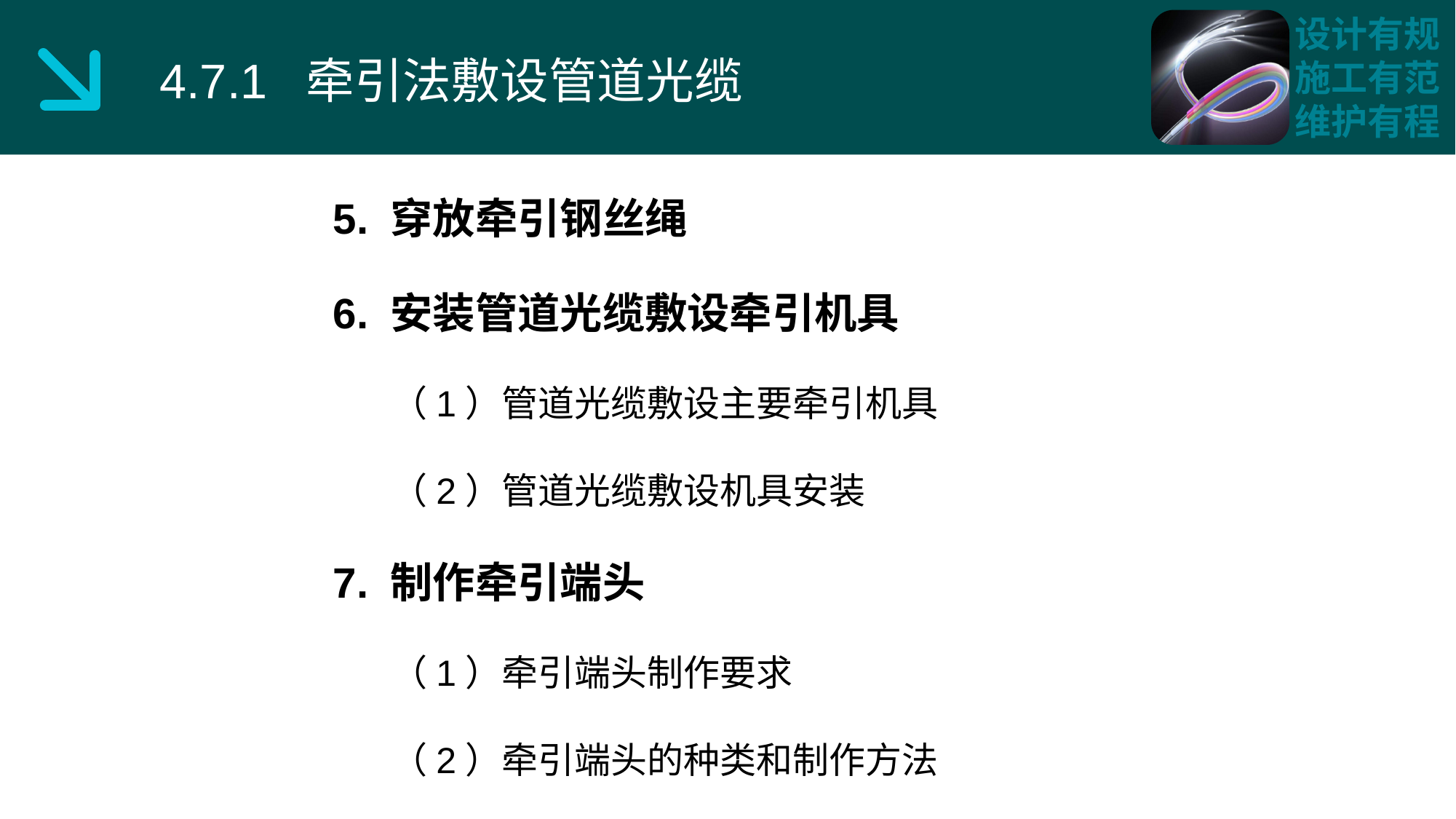

4.7.1  牵引法敷设管道光缆

5. 穿放牵引钢丝绳

6. 安装管道光缆敷设牵引机具

      （1）管道光缆敷设主要牵引机具

      （2）管道光缆敷设机具安装

7. 制作牵引端头

      （1）牵引端头制作要求

      （2）牵引端头的种类和制作方法